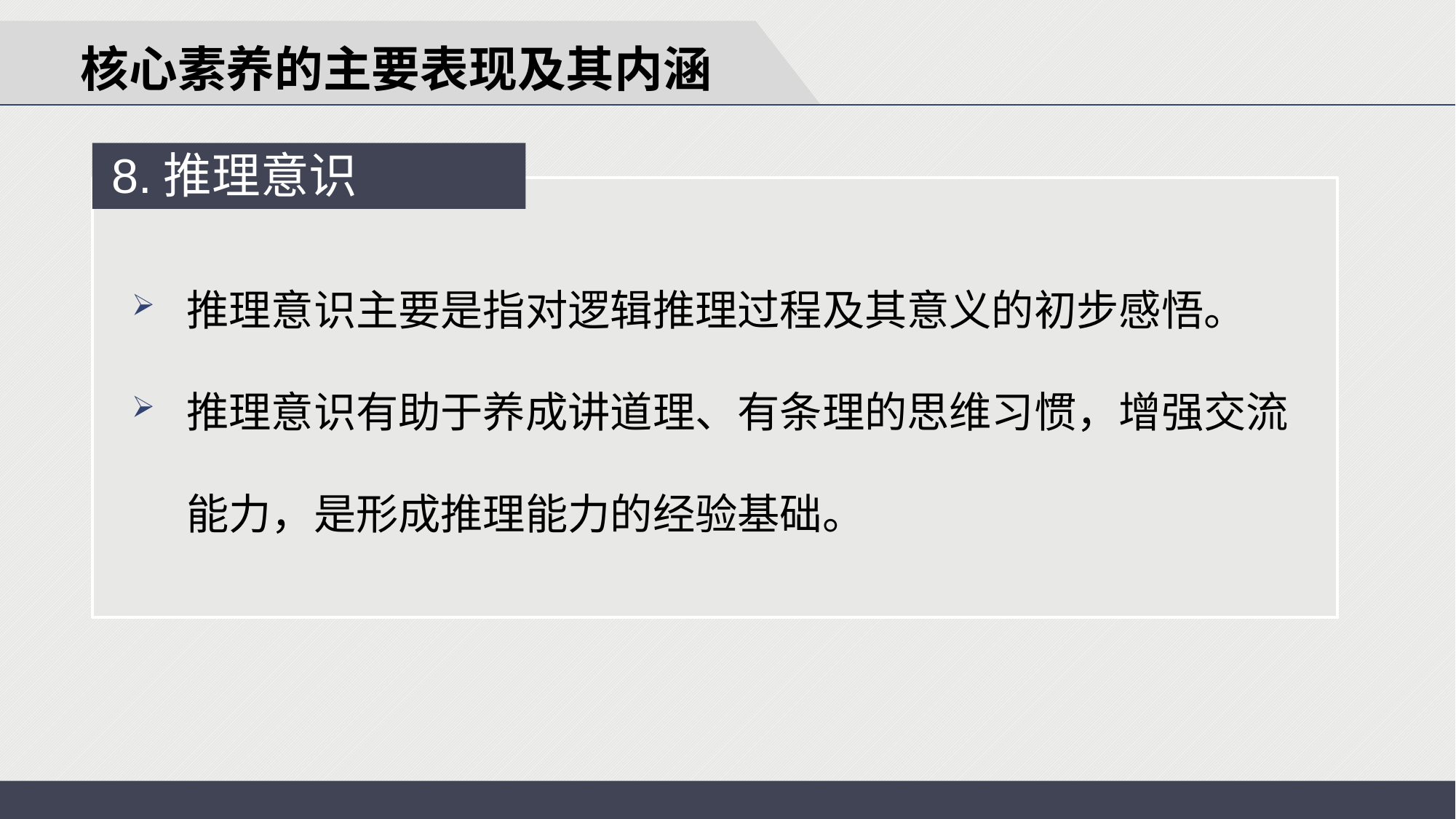

核心素养的主要表现及其内涵
8.推理意识

推理意识主要是指对逻辑推理过程及其意义的初步感悟。
推理意识有助于养成讲道理、有条理的思维习惯，增强交流能力，是形成推理能力的经验基础。